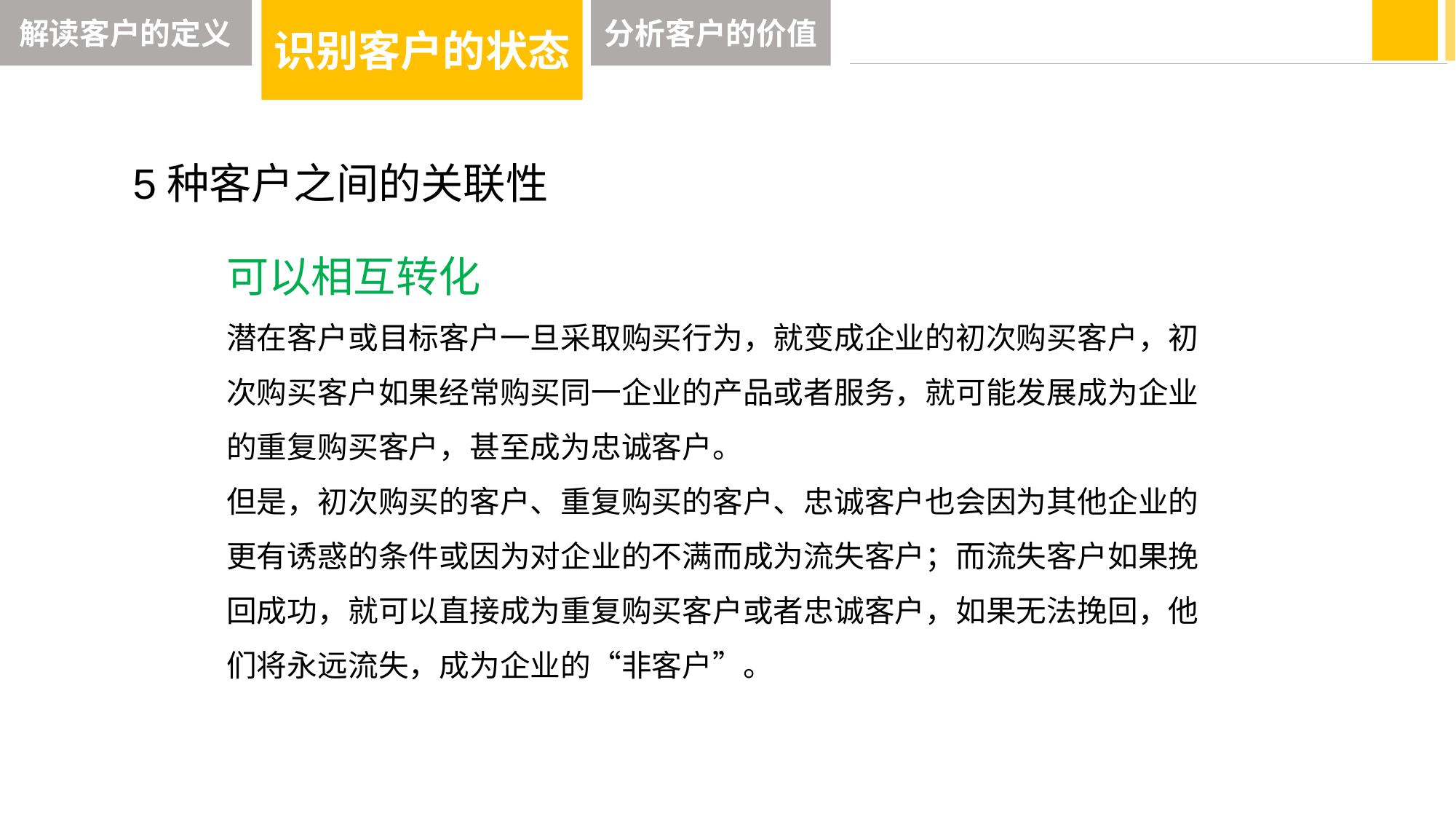

解读客户的定义
识别客户的状态
分析客户的价值

 5种客户之间的关联性
可以相互转化
潜在客户或目标客户一旦采取购买行为，就变成企业的初次购买客户，初次购买客户如果经常购买同一企业的产品或者服务，就可能发展成为企业的重复购买客户，甚至成为忠诚客户。
但是，初次购买的客户、重复购买的客户、忠诚客户也会因为其他企业的更有诱惑的条件或因为对企业的不满而成为流失客户；而流失客户如果挽回成功，就可以直接成为重复购买客户或者忠诚客户，如果无法挽回，他们将永远流失，成为企业的“非客户”。